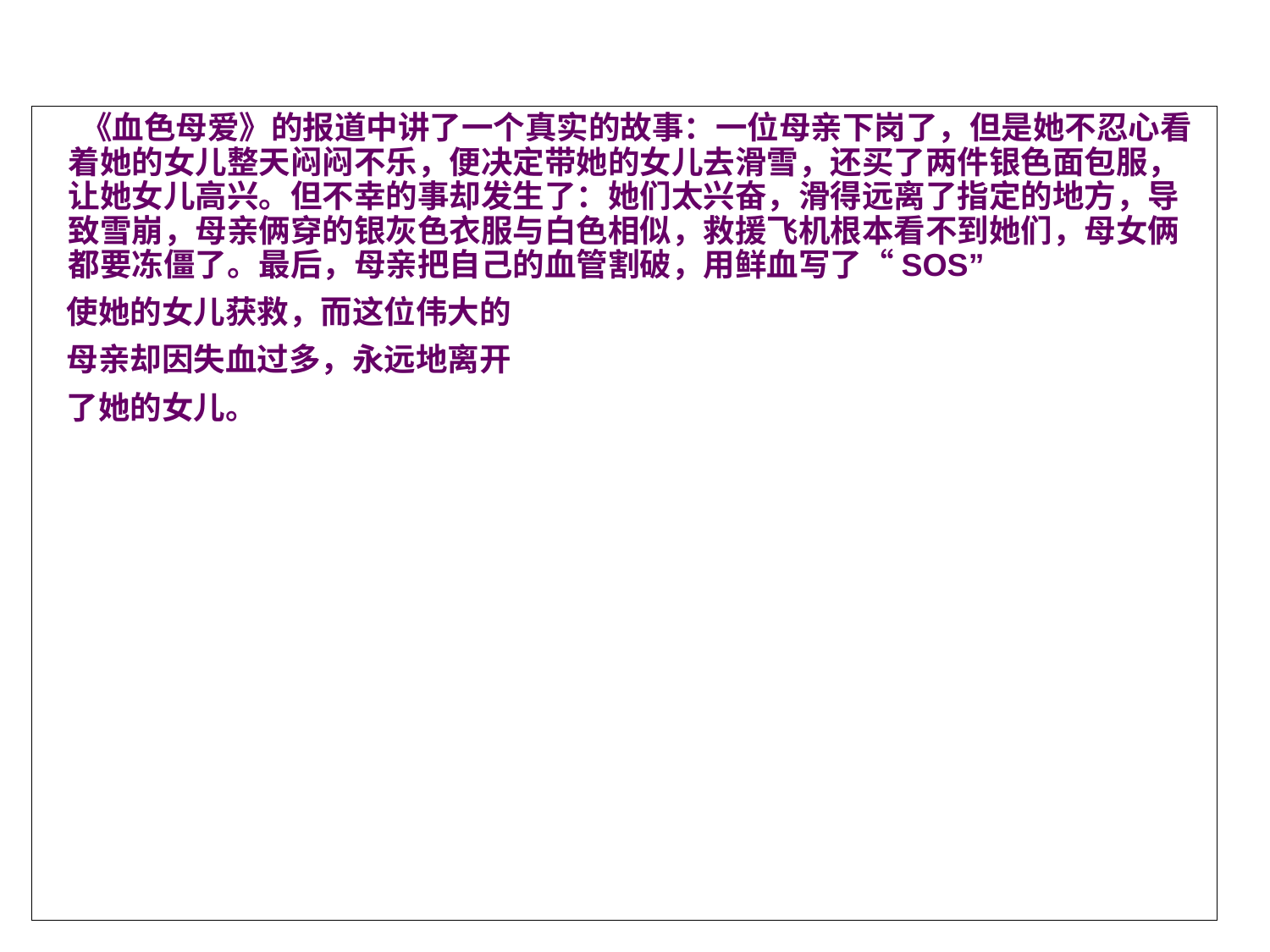

《血色母爱》的报道中讲了一个真实的故事：一位母亲下岗了，但是她不忍心看着她的女儿整天闷闷不乐，便决定带她的女儿去滑雪，还买了两件银色面包服，让她女儿高兴。但不幸的事却发生了：她们太兴奋，滑得远离了指定的地方，导致雪崩，母亲俩穿的银灰色衣服与白色相似，救援飞机根本看不到她们，母女俩都要冻僵了。最后，母亲把自己的血管割破，用鲜血写了“SOS”
  使她的女儿获救，而这位伟大的
  母亲却因失血过多，永远地离开
  了她的女儿。